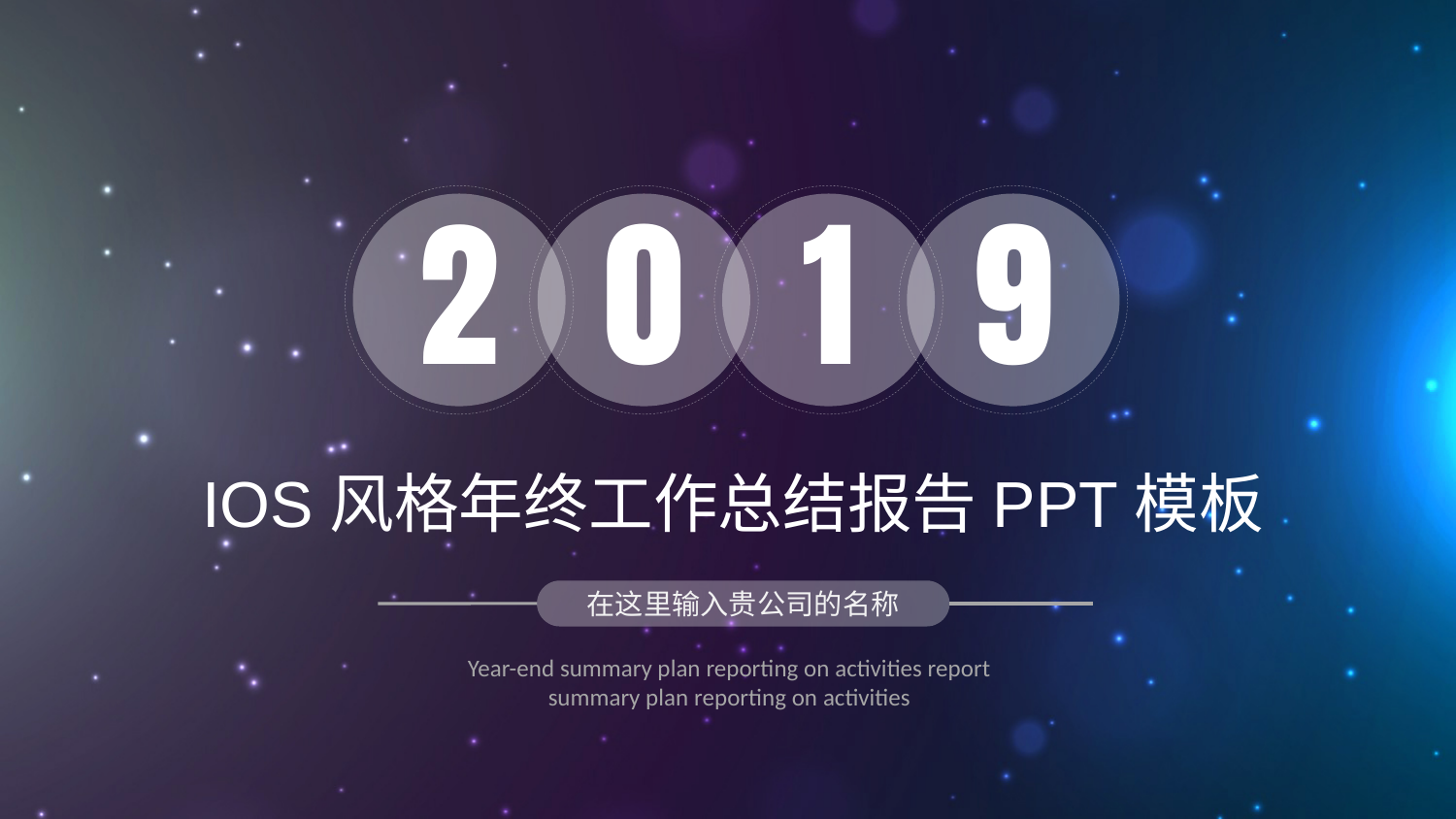

2
0
1
9
IOS风格年终工作总结报告PPT模板
在这里输入贵公司的名称
Year-end summary plan reporting on activities report
summary plan reporting on activities